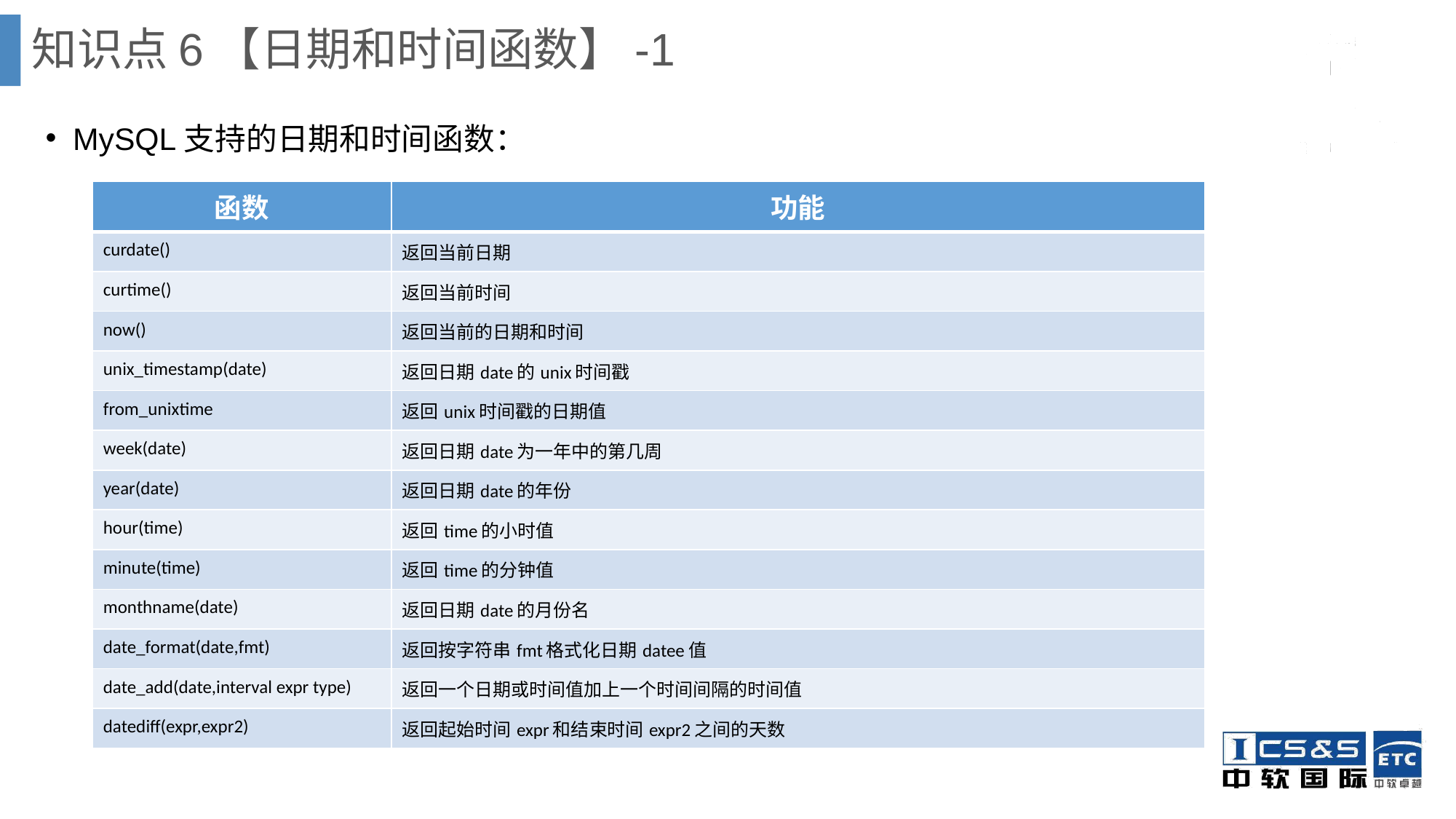

知识点6【日期和时间函数】-1
MySQL支持的日期和时间函数：

| 函数 | 功能 |
| --- | --- |
| curdate() | 返回当前日期 |
| curtime() | 返回当前时间 |
| now() | 返回当前的日期和时间 |
| unix\_timestamp(date) | 返回日期date的unix时间戳 |
| from\_unixtime | 返回unix时间戳的日期值 |
| week(date) | 返回日期date为一年中的第几周 |
| year(date) | 返回日期date的年份 |
| hour(time) | 返回time的小时值 |
| minute(time) | 返回time的分钟值 |
| monthname(date) | 返回日期date的月份名 |
| date\_format(date,fmt) | 返回按字符串fmt格式化日期datee值 |
| date\_add(date,interval expr type) | 返回一个日期或时间值加上一个时间间隔的时间值 |
| datediff(expr,expr2) | 返回起始时间expr和结束时间expr2之间的天数 |